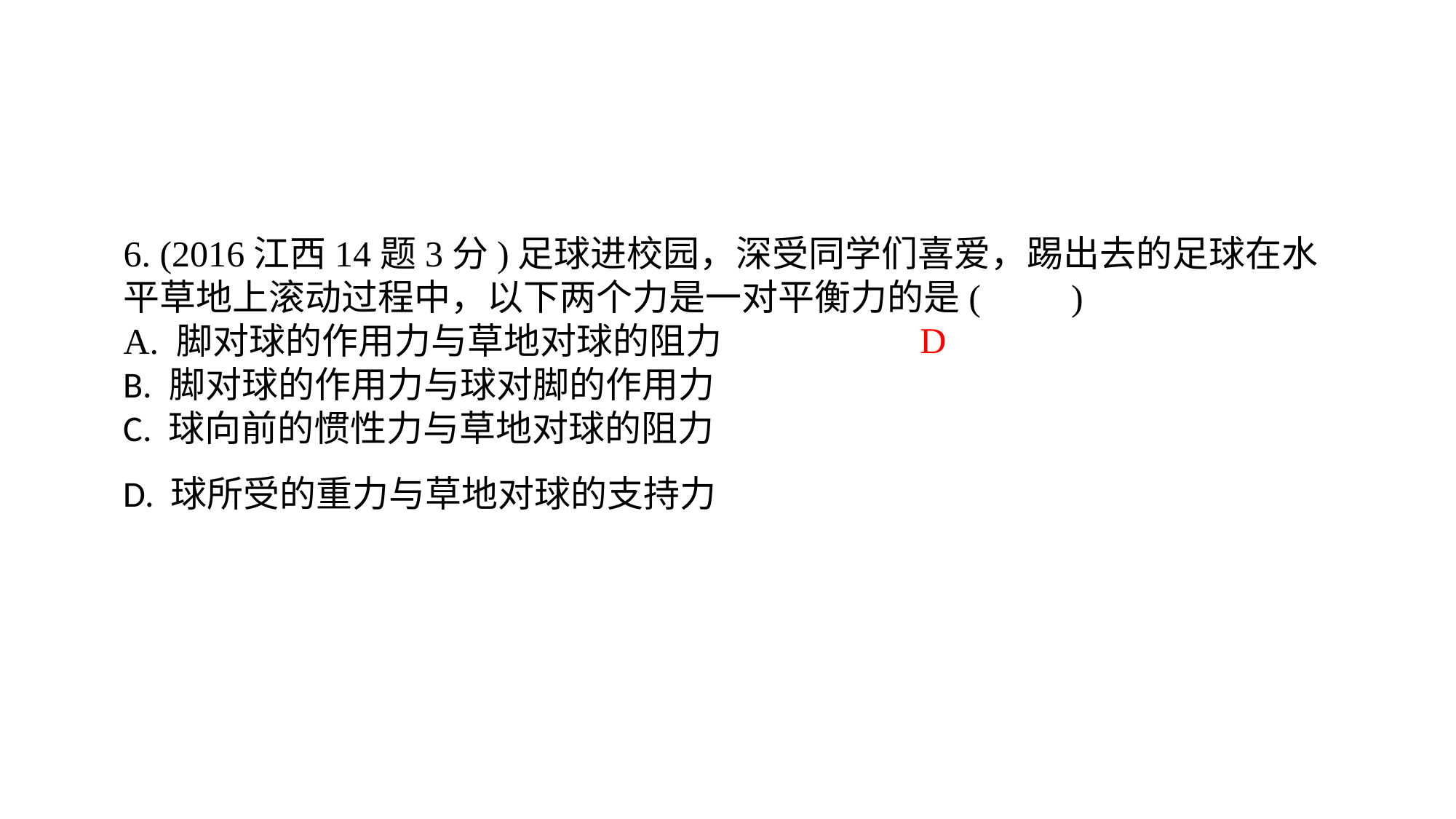

6. (2016江西14题3分)足球进校园，深受同学们喜爱，踢出去的足球在水平草地上滚动过程中，以下两个力是一对平衡力的是(　　)A. 脚对球的作用力与草地对球的阻力B. 脚对球的作用力与球对脚的作用力C. 球向前的惯性力与草地对球的阻力D. 球所受的重力与草地对球的支持力
D